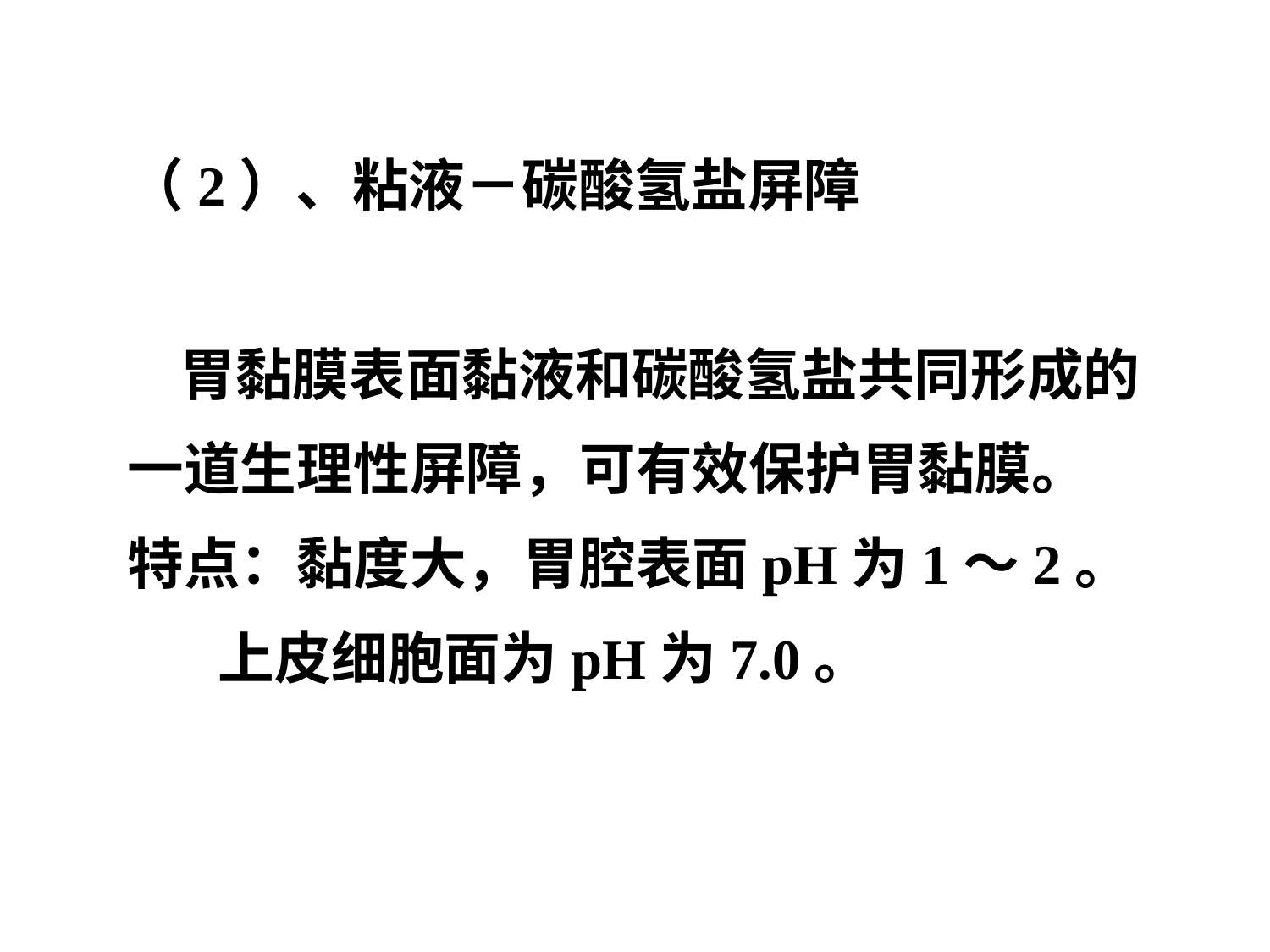

（2）、粘液－碳酸氢盐屏障

   胃黏膜表面黏液和碳酸氢盐共同形成的
一道生理性屏障，可有效保护胃黏膜。
特点：黏度大，胃腔表面pH为1～2。
      上皮细胞面为pH为7.0。